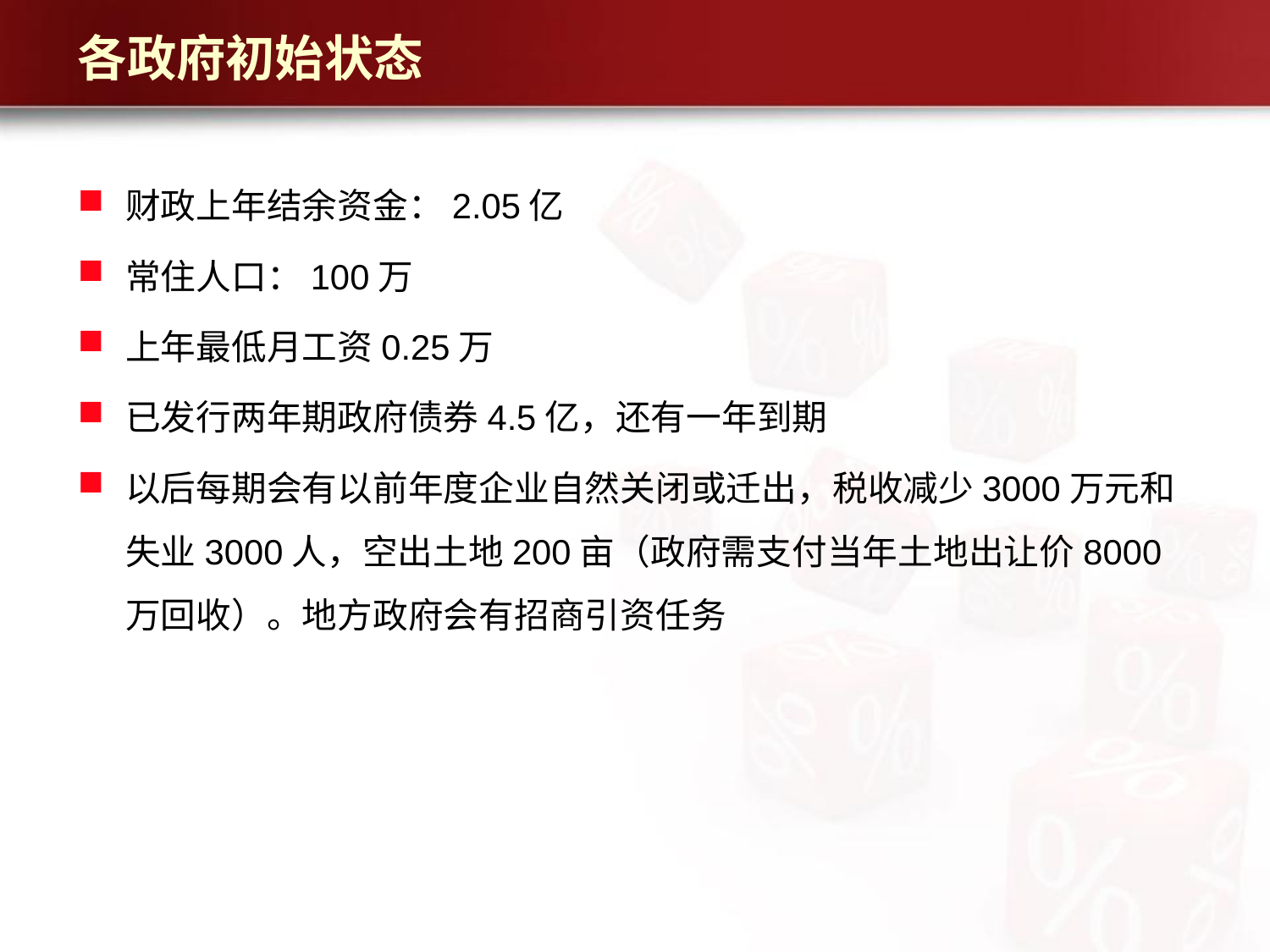

各政府初始状态
财政上年结余资金：2.05亿
常住人口：100万
上年最低月工资0.25万
已发行两年期政府债券4.5亿，还有一年到期
以后每期会有以前年度企业自然关闭或迁出，税收减少3000万元和失业3000人，空出土地200亩（政府需支付当年土地出让价8000万回收）。地方政府会有招商引资任务